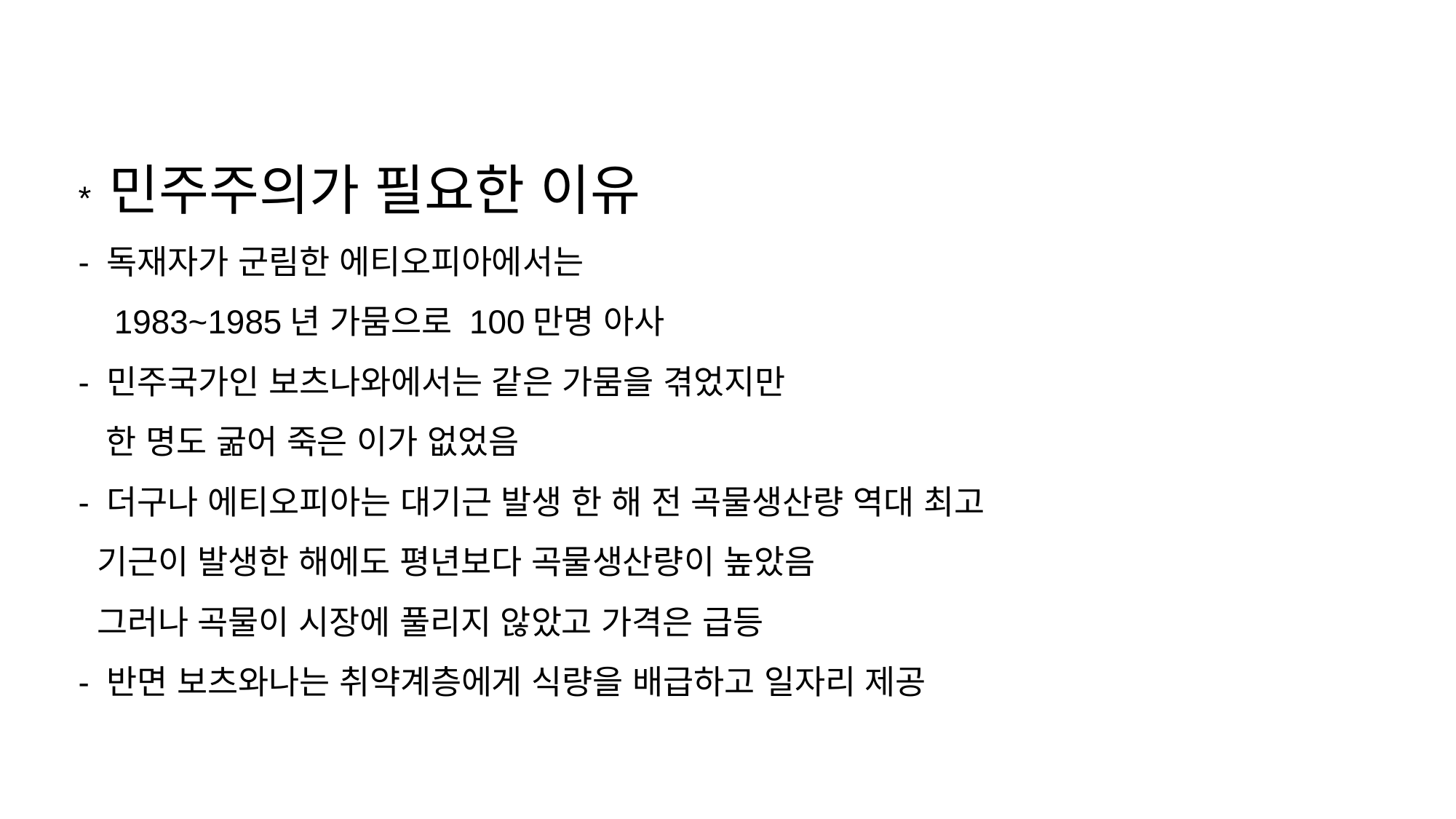

* 민주주의가 필요한 이유
- 독재자가 군림한 에티오피아에서는
   1983~1985년 가뭄으로 100만명 아사
- 민주국가인 보츠나와에서는 같은 가뭄을 겪었지만
   한 명도 굶어 죽은 이가 없었음
- 더구나 에티오피아는 대기근 발생 한 해 전 곡물생산량 역대 최고
  기근이 발생한 해에도 평년보다 곡물생산량이 높았음
  그러나 곡물이 시장에 풀리지 않았고 가격은 급등
- 반면 보츠와나는 취약계층에게 식량을 배급하고 일자리 제공